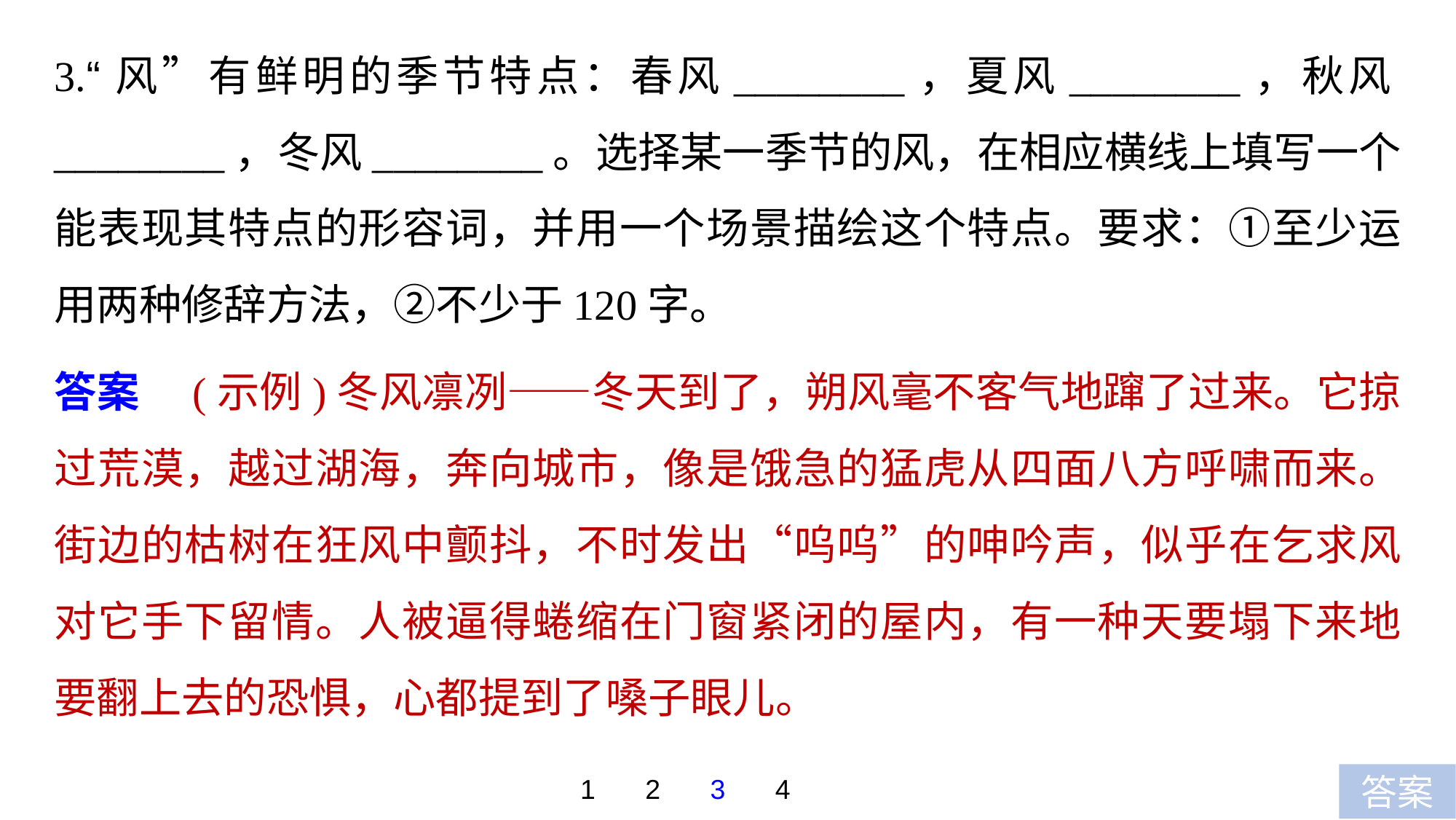

3.“风”有鲜明的季节特点：春风________，夏风________，秋风________，冬风________。选择某一季节的风，在相应横线上填写一个能表现其特点的形容词，并用一个场景描绘这个特点。要求：①至少运用两种修辞方法，②不少于120字。
答案　(示例)冬风凛冽——冬天到了，朔风毫不客气地蹿了过来。它掠过荒漠，越过湖海，奔向城市，像是饿急的猛虎从四面八方呼啸而来。街边的枯树在狂风中颤抖，不时发出“呜呜”的呻吟声，似乎在乞求风对它手下留情。人被逼得蜷缩在门窗紧闭的屋内，有一种天要塌下来地要翻上去的恐惧，心都提到了嗓子眼儿。
1
2
3
4
答案